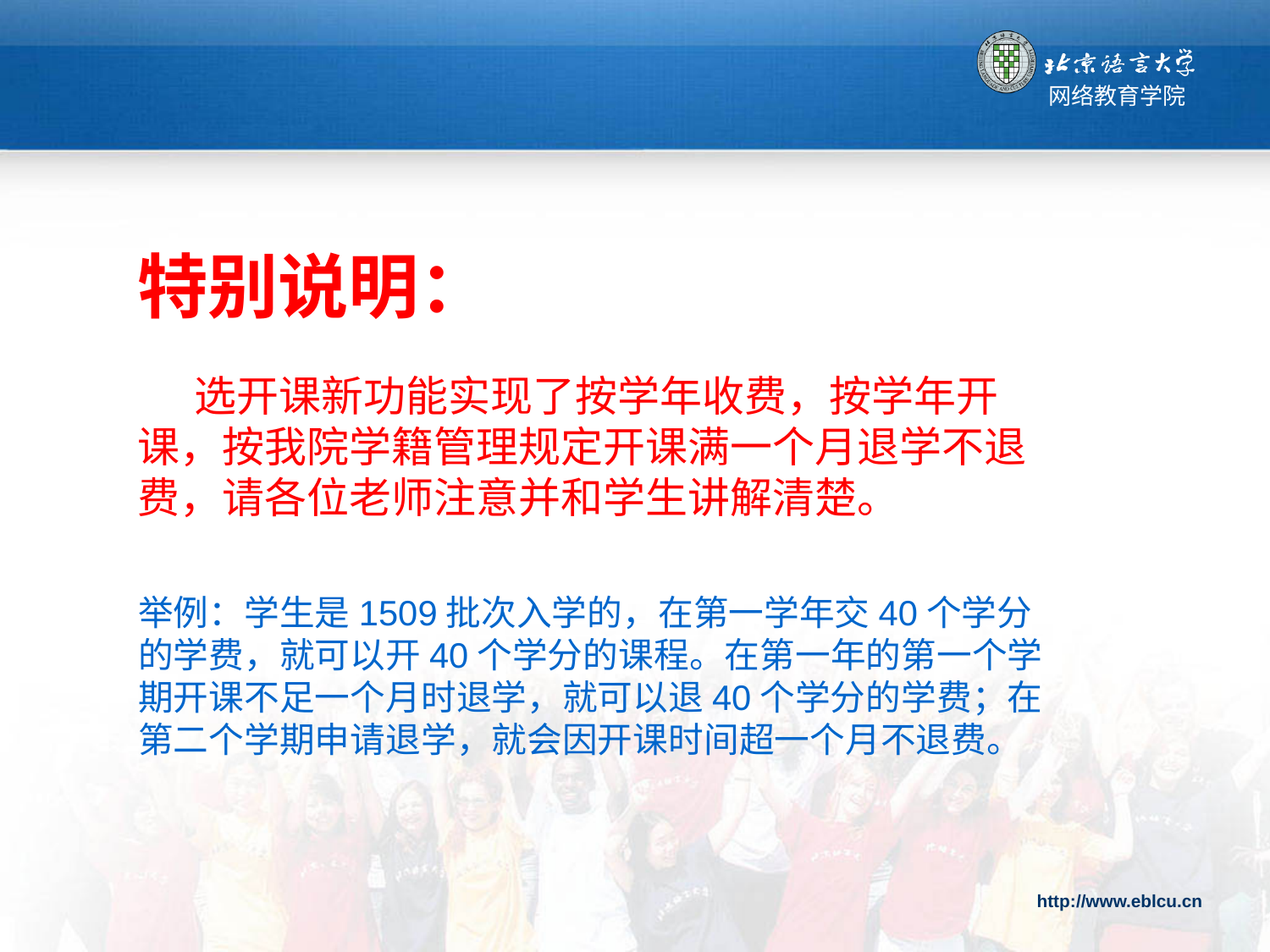

特别说明：

      选开课新功能实现了按学年收费，按学年开课，按我院学籍管理规定开课满一个月退学不退费，请各位老师注意并和学生讲解清楚。
举例：学生是1509批次入学的，在第一学年交40个学分的学费，就可以开40个学分的课程。在第一年的第一个学期开课不足一个月时退学，就可以退40个学分的学费；在第二个学期申请退学，就会因开课时间超一个月不退费。